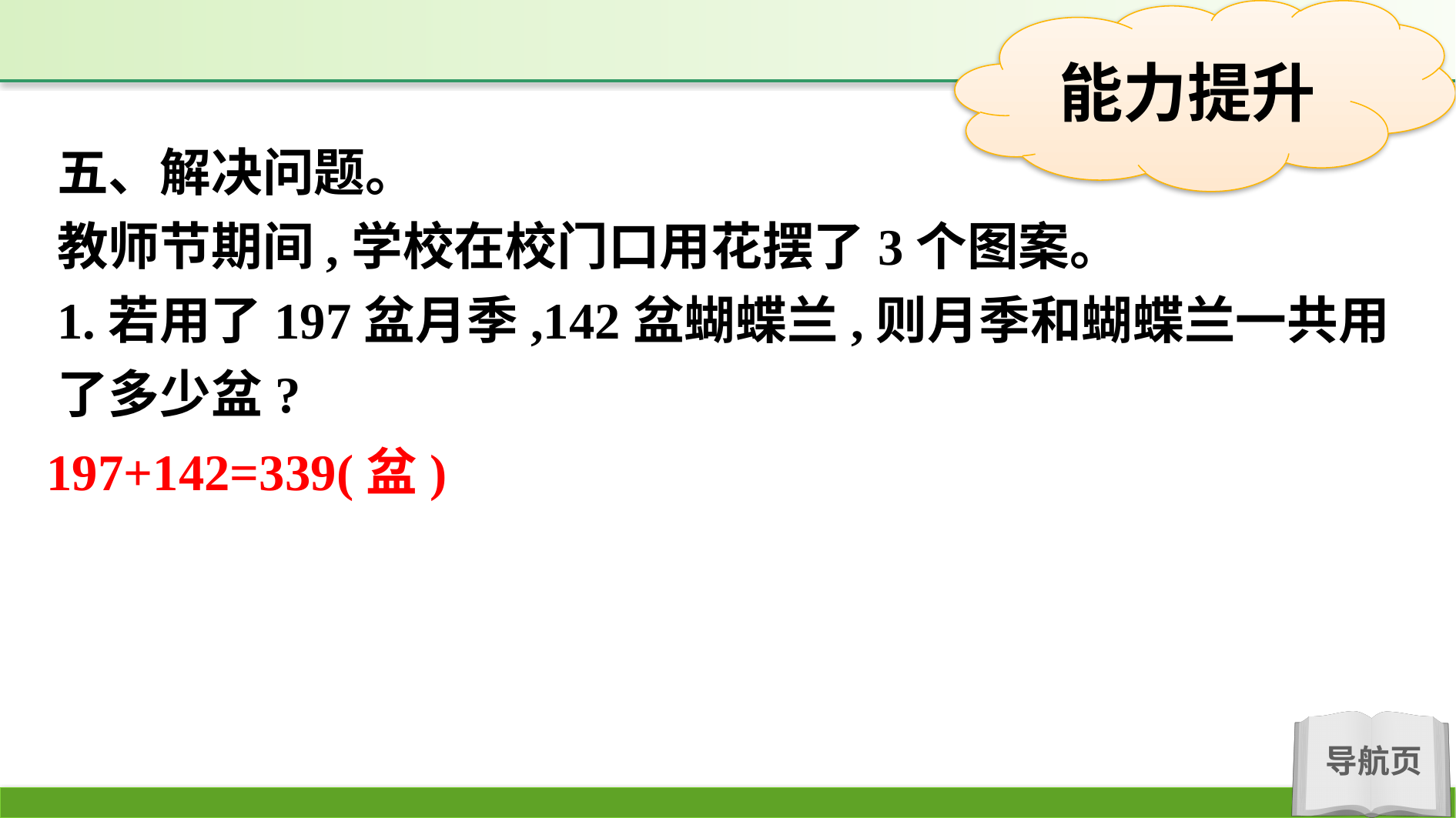

五、解决问题。
教师节期间,学校在校门口用花摆了3个图案。
1.若用了197盆月季,142盆蝴蝶兰,则月季和蝴蝶兰一共用了多少盆?
197+142=339(盆)